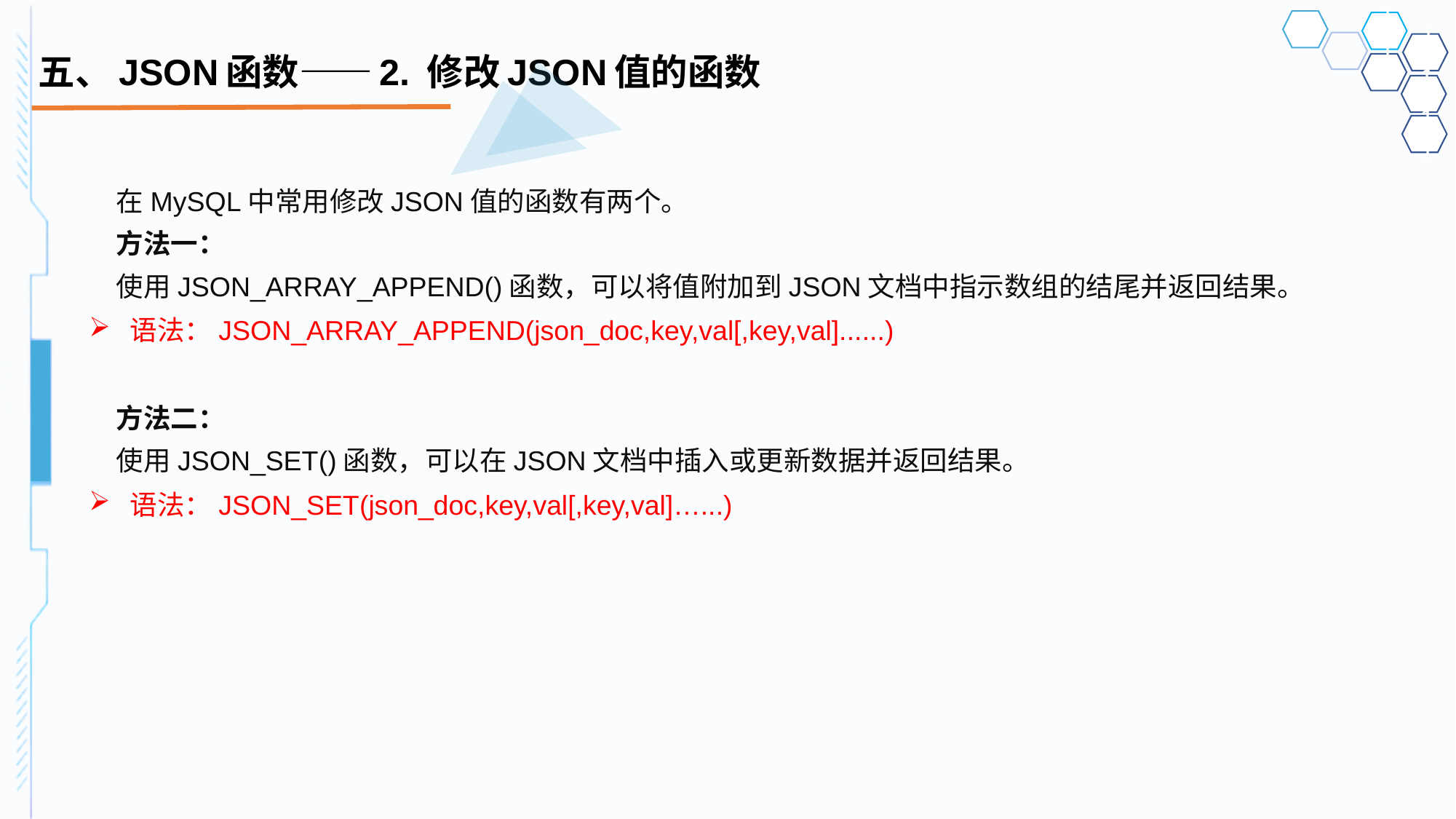

# 五、JSON函数——2. 修改JSON值的函数

在MySQL中常用修改JSON值的函数有两个。
方法一：
使用JSON_ARRAY_APPEND()函数，可以将值附加到JSON文档中指示数组的结尾并返回结果。
语法：JSON_ARRAY_APPEND(json_doc,key,val[,key,val]......)

方法二：
使用JSON_SET()函数，可以在JSON文档中插入或更新数据并返回结果。
语法：JSON_SET(json_doc,key,val[,key,val]…...)